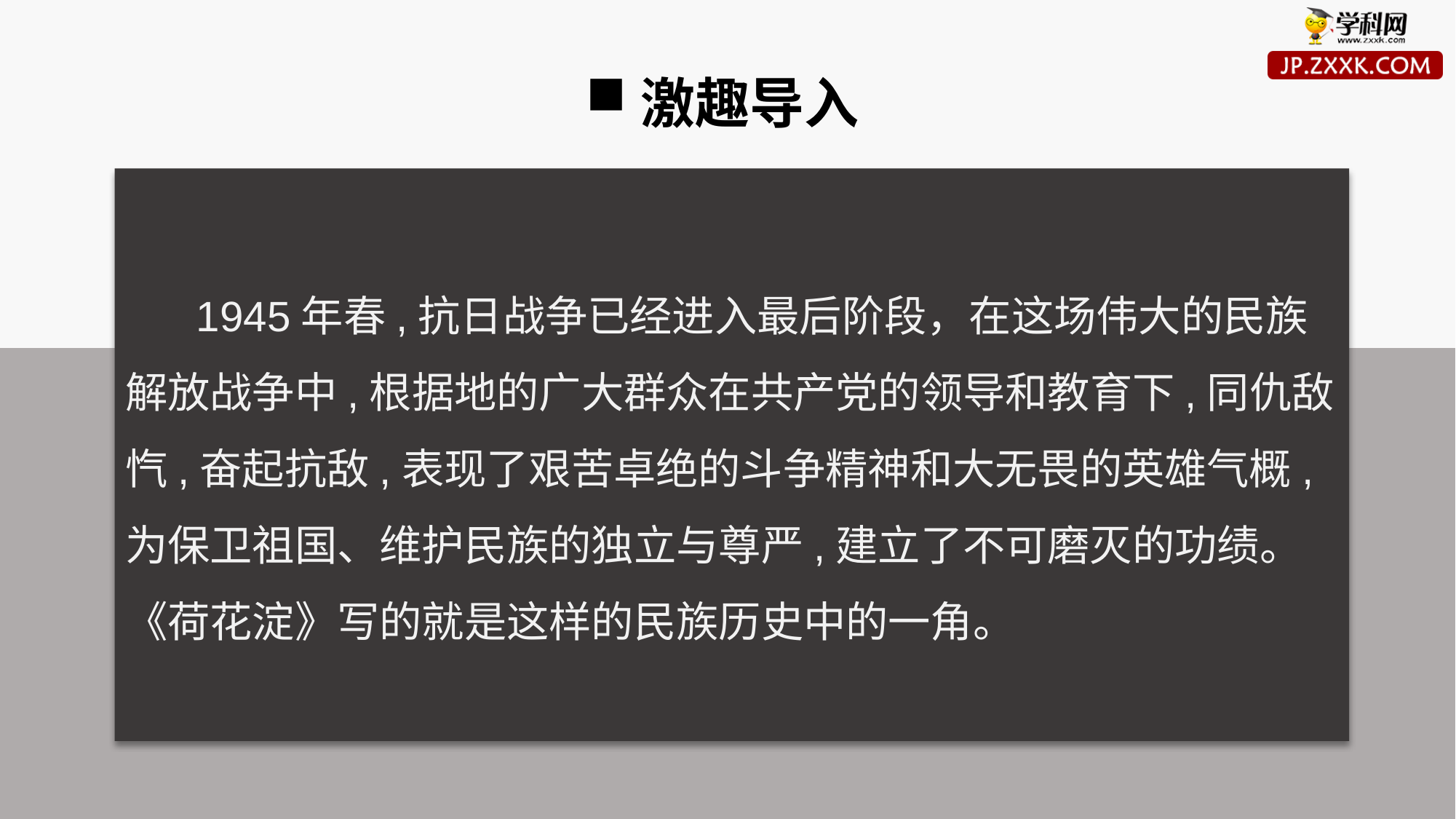

激趣导入
      1945年春,抗日战争已经进入最后阶段，在这场伟大的民族解放战争中,根据地的广大群众在共产党的领导和教育下,同仇敌忾,奋起抗敌,表现了艰苦卓绝的斗争精神和大无畏的英雄气概,为保卫祖国、维护民族的独立与尊严,建立了不可磨灭的功绩。《荷花淀》写的就是这样的民族历史中的一角。